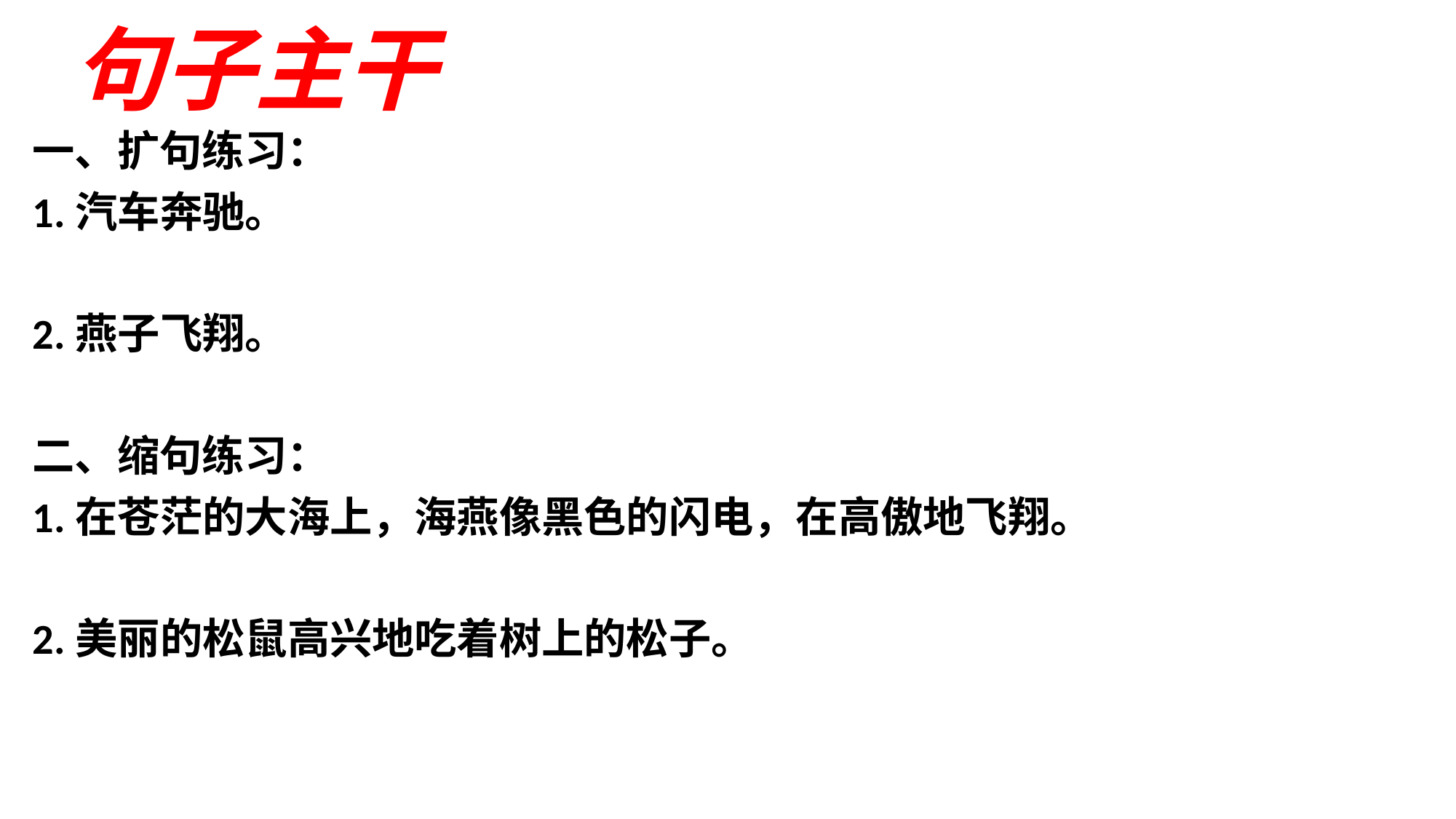

# 句子主干
一、扩句练习：
1.汽车奔驰。

2.燕子飞翔。

二、缩句练习：
1.在苍茫的大海上，海燕像黑色的闪电，在高傲地飞翔。

2.美丽的松鼠高兴地吃着树上的松子。